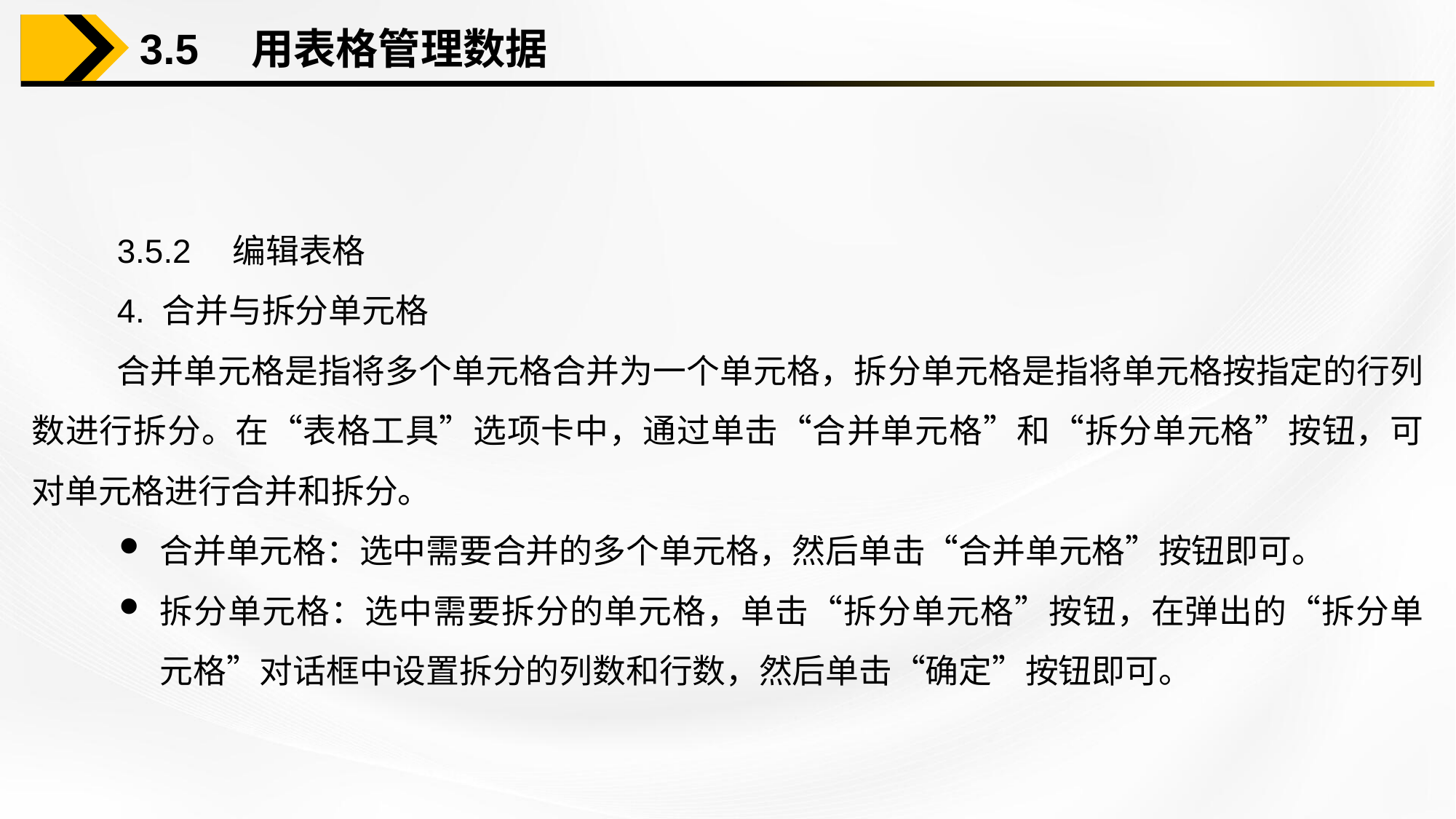

3.5　用表格管理数据
3.5.2　编辑表格
4. 合并与拆分单元格
合并单元格是指将多个单元格合并为一个单元格，拆分单元格是指将单元格按指定的行列数进行拆分。在“表格工具”选项卡中，通过单击“合并单元格”和“拆分单元格”按钮，可对单元格进行合并和拆分。
合并单元格：选中需要合并的多个单元格，然后单击“合并单元格”按钮即可。
拆分单元格：选中需要拆分的单元格，单击“拆分单元格”按钮，在弹出的“拆分单元格”对话框中设置拆分的列数和行数，然后单击“确定”按钮即可。